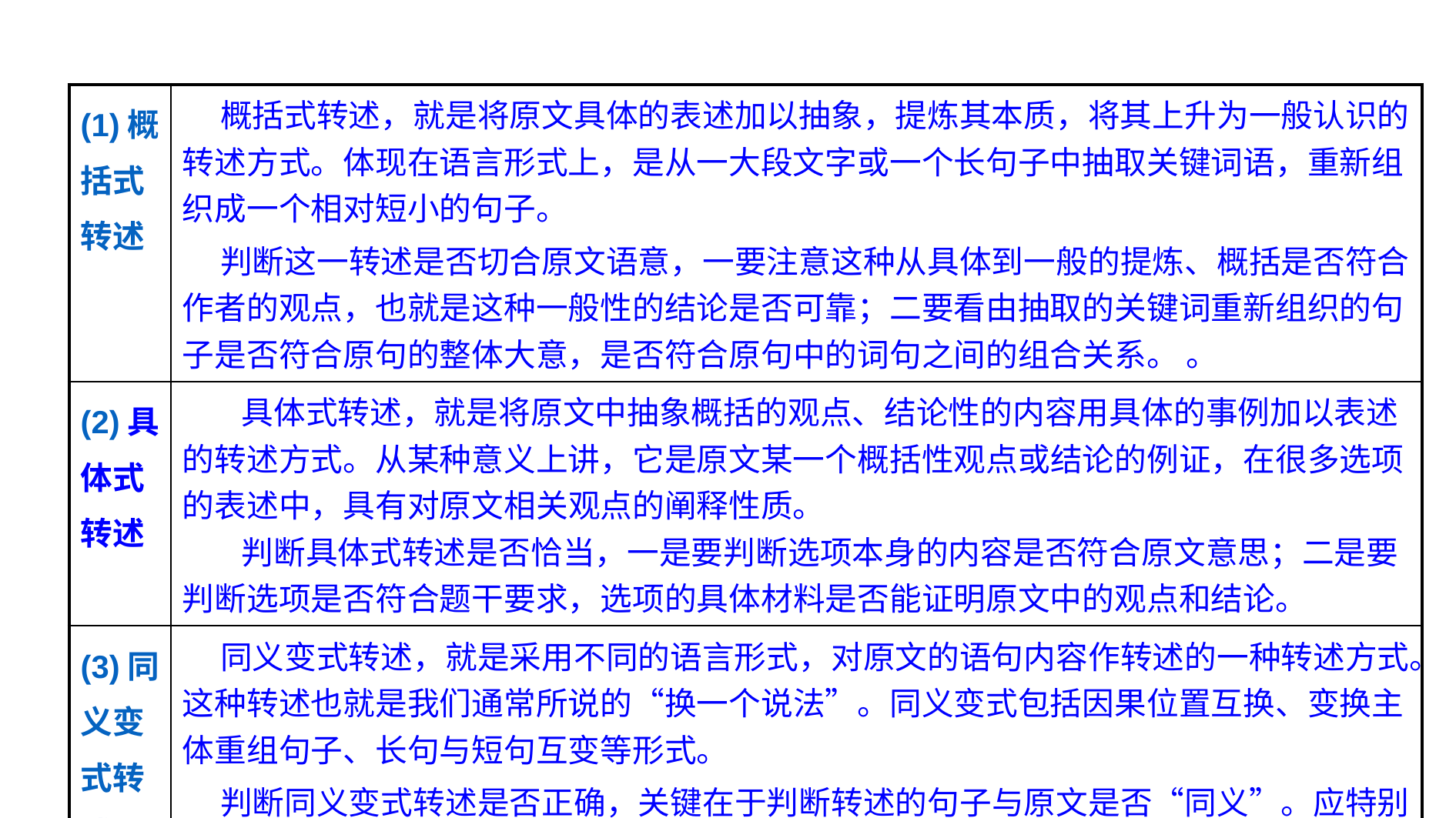

| (1)概括式转述 | 概括式转述，就是将原文具体的表述加以抽象，提炼其本质，将其上升为一般认识的转述方式。体现在语言形式上，是从一大段文字或一个长句子中抽取关键词语，重新组织成一个相对短小的句子。 判断这一转述是否切合原文语意，一要注意这种从具体到一般的提炼、概括是否符合作者的观点，也就是这种一般性的结论是否可靠；二要看由抽取的关键词重新组织的句子是否符合原句的整体大意，是否符合原句中的词句之间的组合关系。 。 |
| --- | --- |
| (2)具体式转述 | 具体式转述，就是将原文中抽象概括的观点、结论性的内容用具体的事例加以表述的转述方式。从某种意义上讲，它是原文某一个概括性观点或结论的例证，在很多选项的表述中，具有对原文相关观点的阐释性质。 判断具体式转述是否恰当，一是要判断选项本身的内容是否符合原文意思；二是要判断选项是否符合题干要求，选项的具体材料是否能证明原文中的观点和结论。 |
| (3)同义变式转述 | 同义变式转述，就是采用不同的语言形式，对原文的语句内容作转述的一种转述方式。这种转述也就是我们通常所说的“换一个说法”。同义变式包括因果位置互换、变换主体重组句子、长句与短句互变等形式。 判断同义变式转述是否正确，关键在于判断转述的句子与原文是否“同义”。应特别注意的是，对摘抄原文多、结构形式类似的选项，不能盲目认同；而对那些换了说法，换了表达形式，在原文中找不到相应词语和句子的选项，不能轻易否定。 |